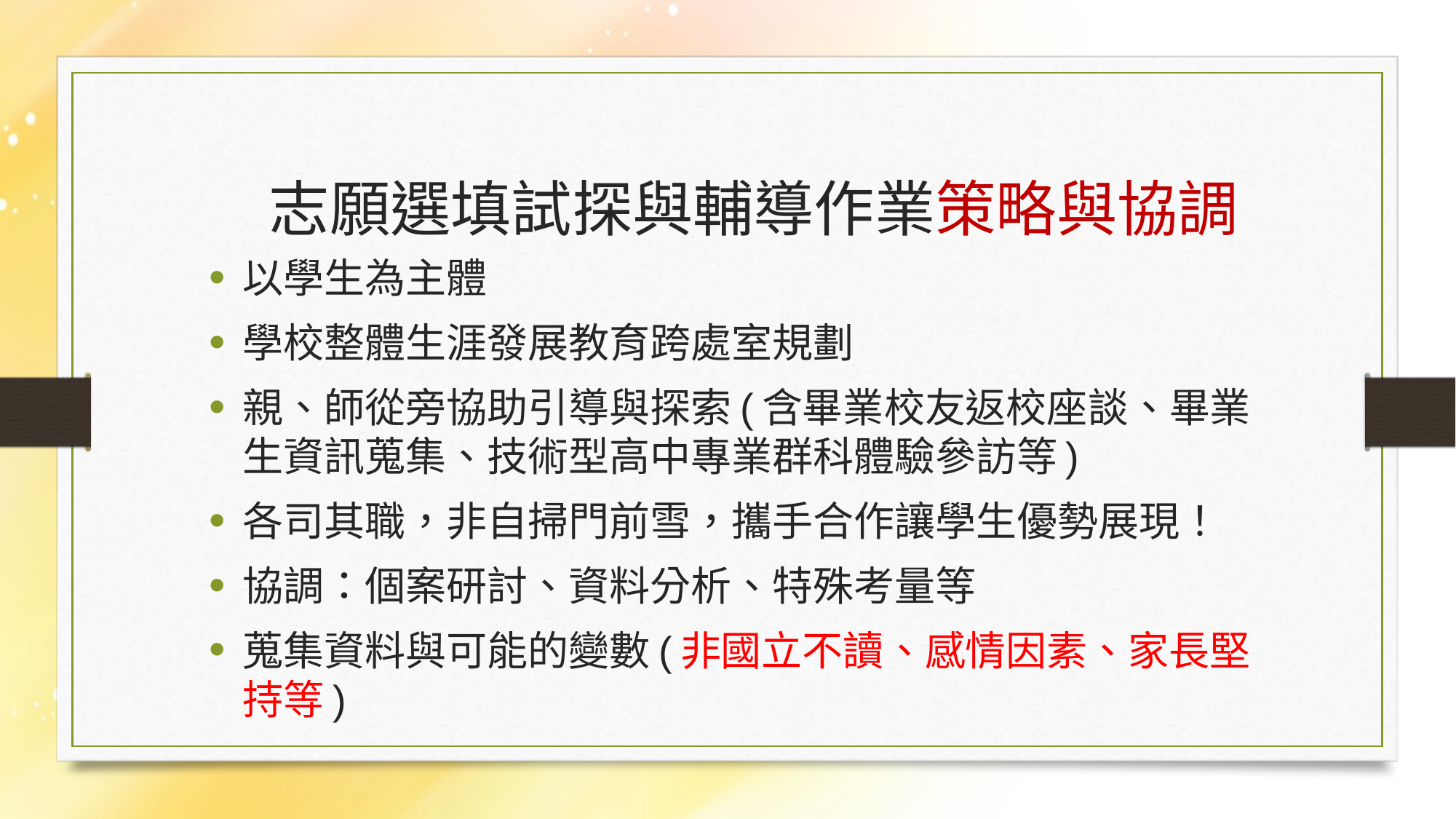

志願選填試探與輔導作業策略與協調
以學生為主體
學校整體生涯發展教育跨處室規劃
親、師從旁協助引導與探索(含畢業校友返校座談、畢業生資訊蒐集、技術型高中專業群科體驗參訪等)
各司其職，非自掃門前雪，攜手合作讓學生優勢展現！
協調：個案研討、資料分析、特殊考量等
蒐集資料與可能的變數(非國立不讀、感情因素、家長堅持等)